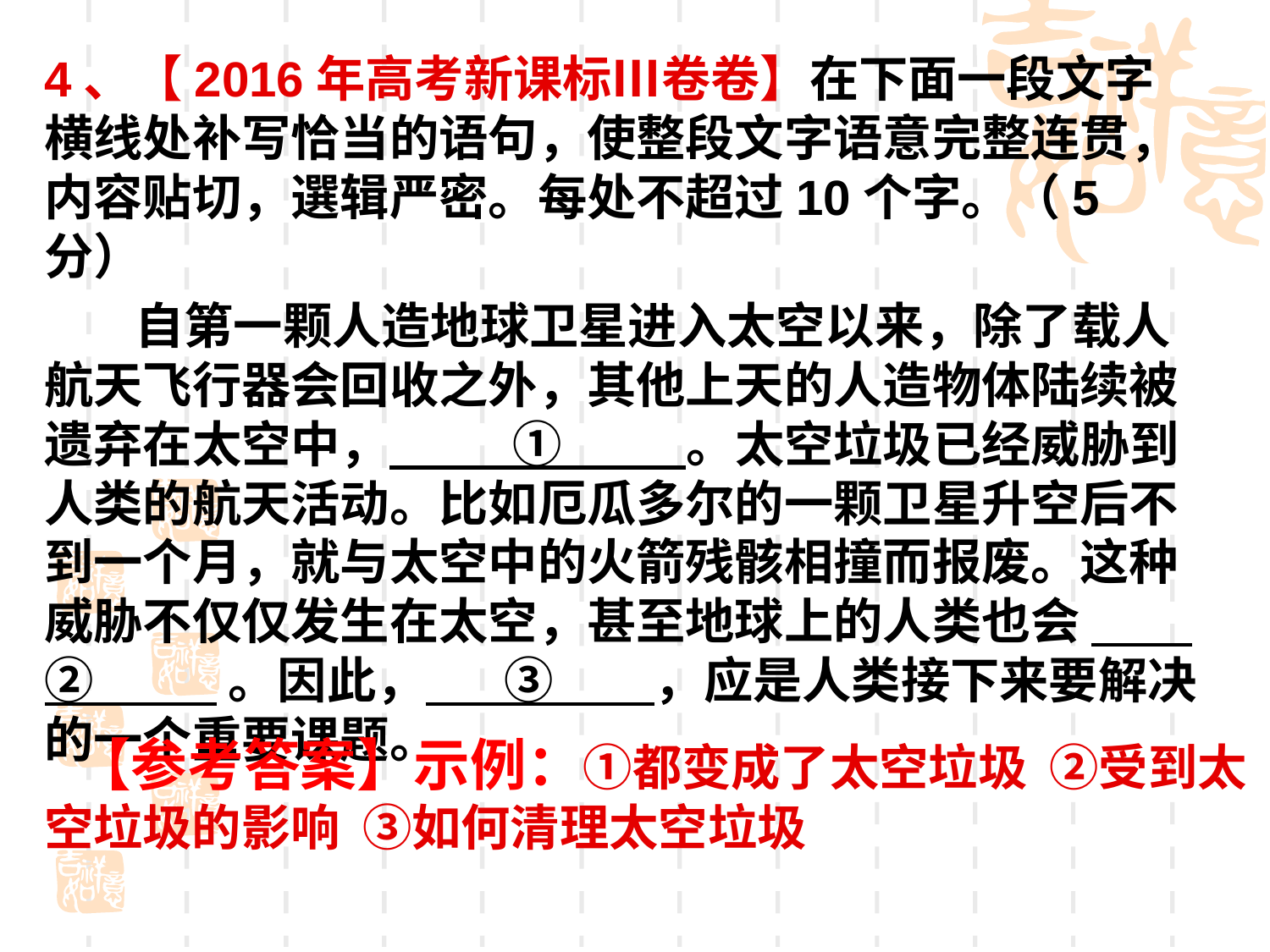

4、【2016年高考新课标Ⅲ卷卷】在下面一段文字横线处补写恰当的语句，使整段文字语意完整连贯，内容贴切，選辑严密。每处不超过10个字。（5分）
       自第一颗人造地球卫星进入太空以来，除了载人航天飞行器会回收之外，其他上天的人造物体陆续被遗弃在太空中，           ①           。太空垃圾已经威胁到人类的航天活动。比如厄瓜多尔的一颗卫星升空后不到一个月，就与太空中的火箭残骸相撞而报废。这种威胁不仅仅发生在太空，甚至地球上的人类也会           ②            。因此，       ③         ，应是人类接下来要解决的一个重要课题。
【参考答案】示例：①都变成了太空垃圾  ②受到太空垃圾的影响  ③如何清理太空垃圾